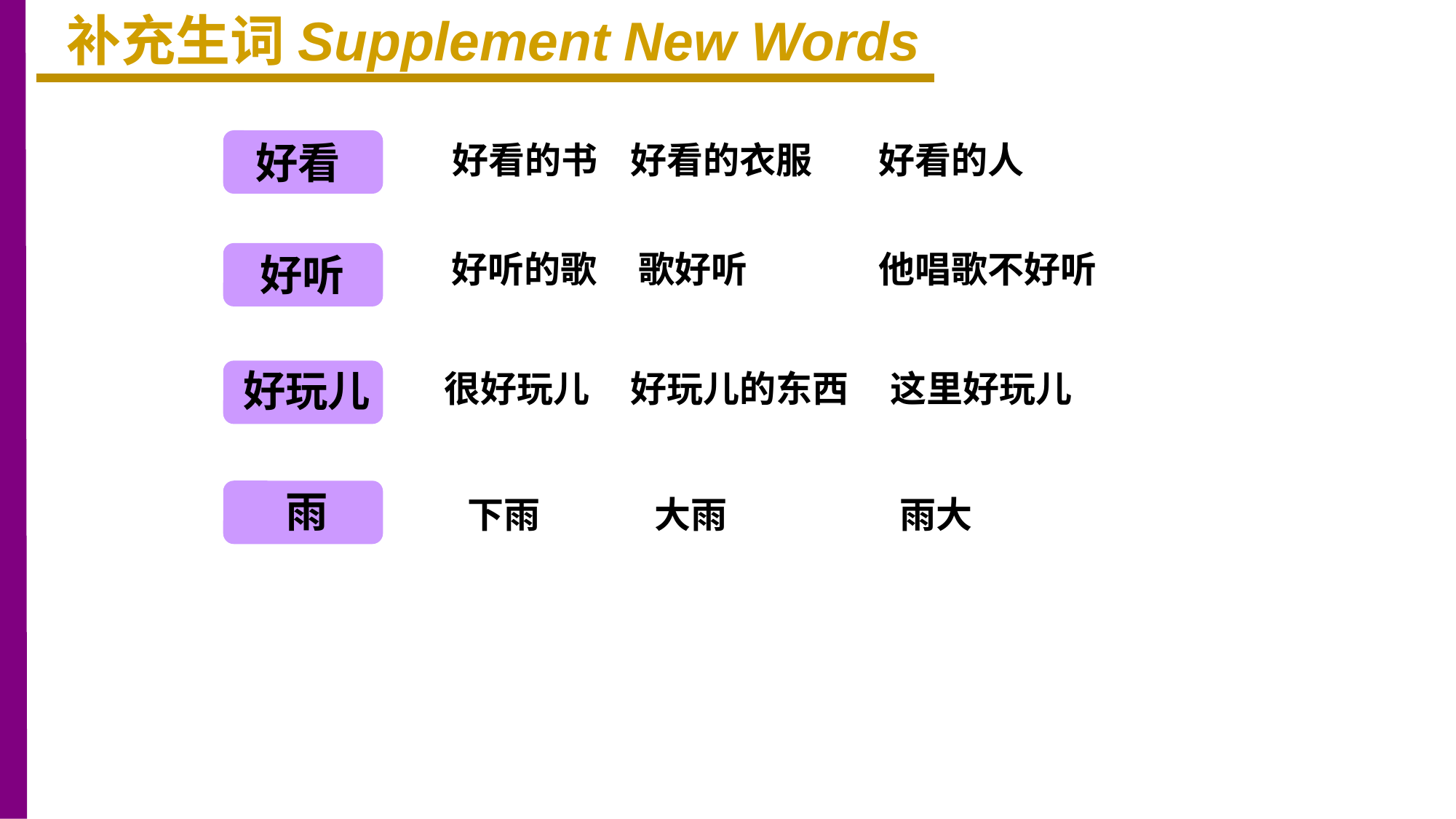

补充生词Supplement New Words
好看

好看的书    好看的衣服        好看的人
好听的歌     歌好听                他唱歌不好听
好听

好玩儿

很好玩儿     好玩儿的东西     这里好玩儿
雨

下雨              大雨                     雨大